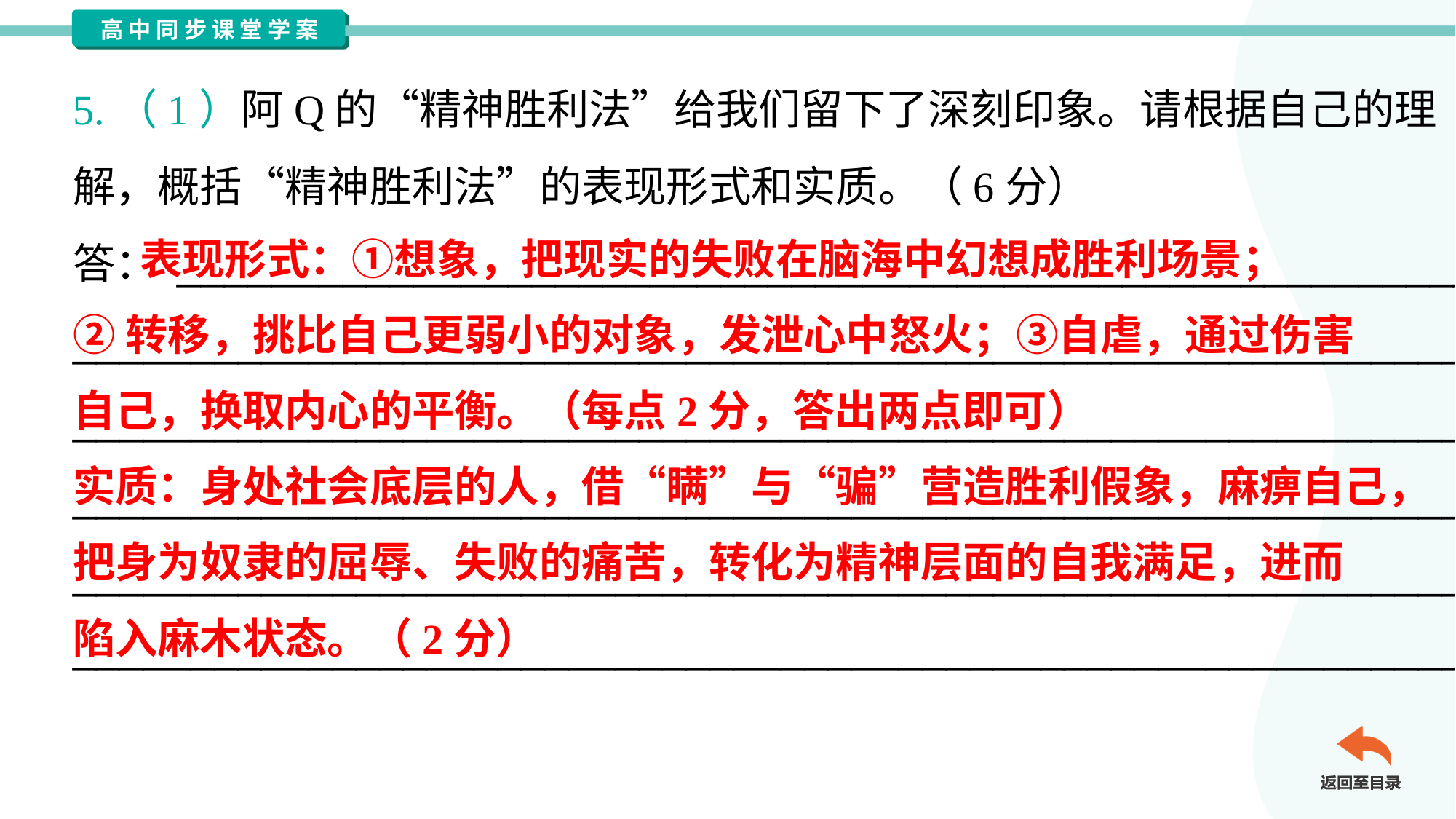

5.（1）阿Q的“精神胜利法”给我们留下了深刻印象。请根据自己的理
解，概括“精神胜利法”的表现形式和实质。（6分）
答： ________________________________________________________
_____________________________________________________________
_____________________________________________________________
_____________________________________________________________
_____________________________________________________________
_____________________________________________________________
      表现形式：①想象，把现实的失败在脑海中幻想成胜利场景；
②转移，挑比自己更弱小的对象，发泄心中怒火；③自虐，通过伤害
自己，换取内心的平衡。（每点2分，答出两点即可）
实质：身处社会底层的人，借“瞒”与“骗”营造胜利假象，麻痹自己，
把身为奴隶的屈辱、失败的痛苦，转化为精神层面的自我满足，进而
陷入麻木状态。（2分）